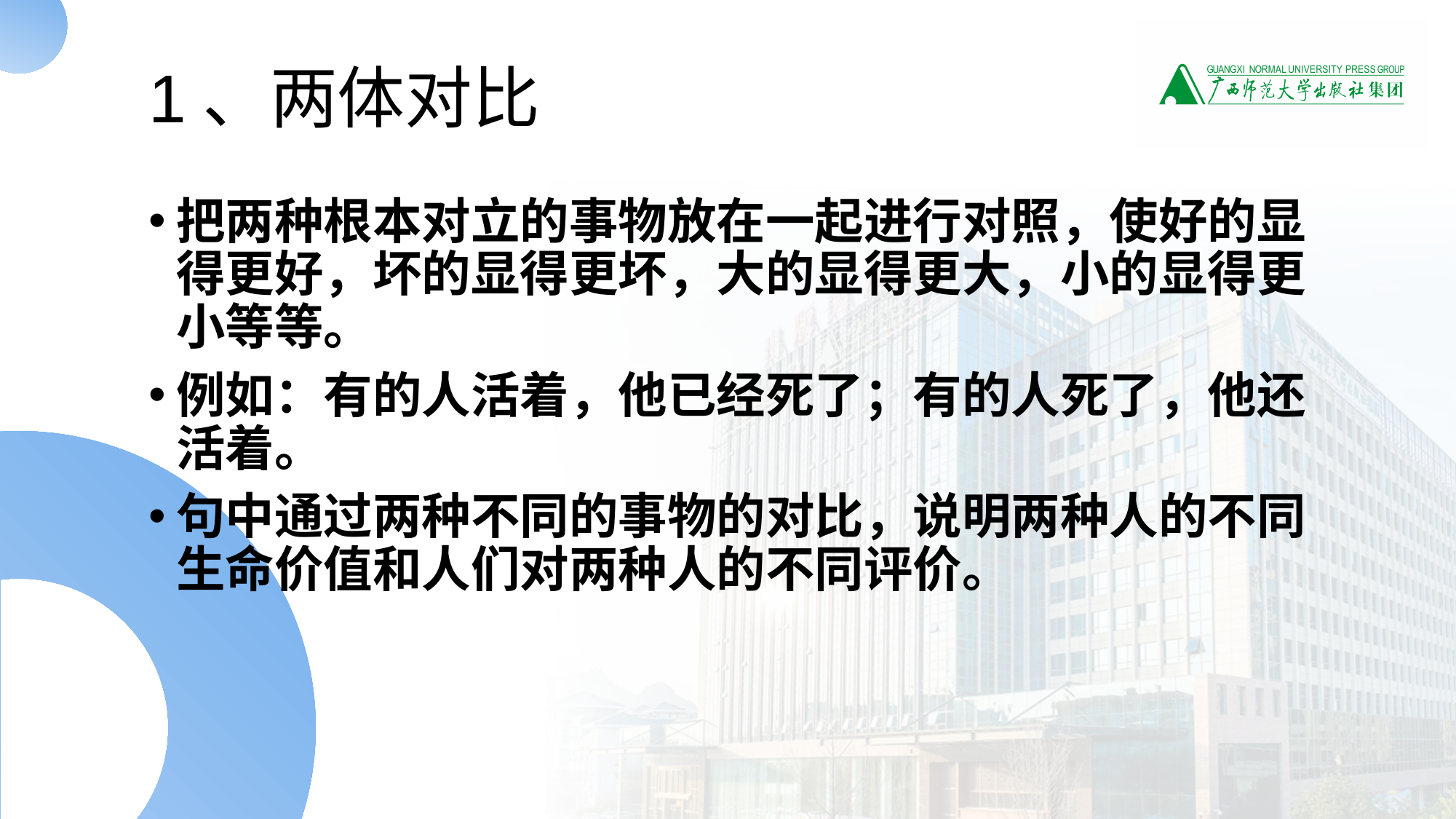

# 1、两体对比
把两种根本对立的事物放在一起进行对照，使好的显得更好，坏的显得更坏，大的显得更大，小的显得更小等等。
例如：有的人活着，他已经死了；有的人死了，他还活着。
句中通过两种不同的事物的对比，说明两种人的不同生命价值和人们对两种人的不同评价。